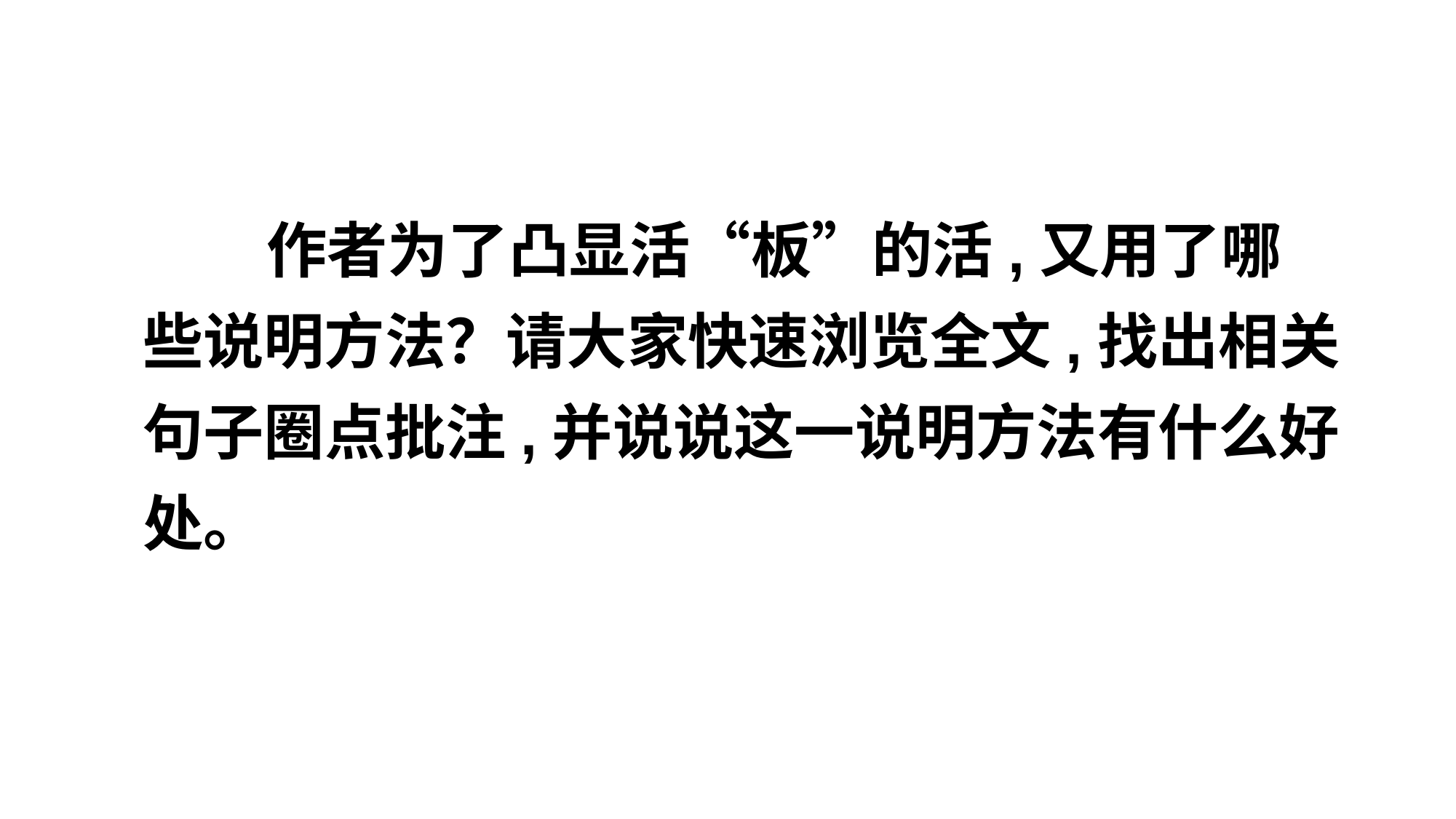

作者为了凸显活“板”的活,又用了哪些说明方法？请大家快速浏览全文,找出相关句子圈点批注,并说说这一说明方法有什么好处。